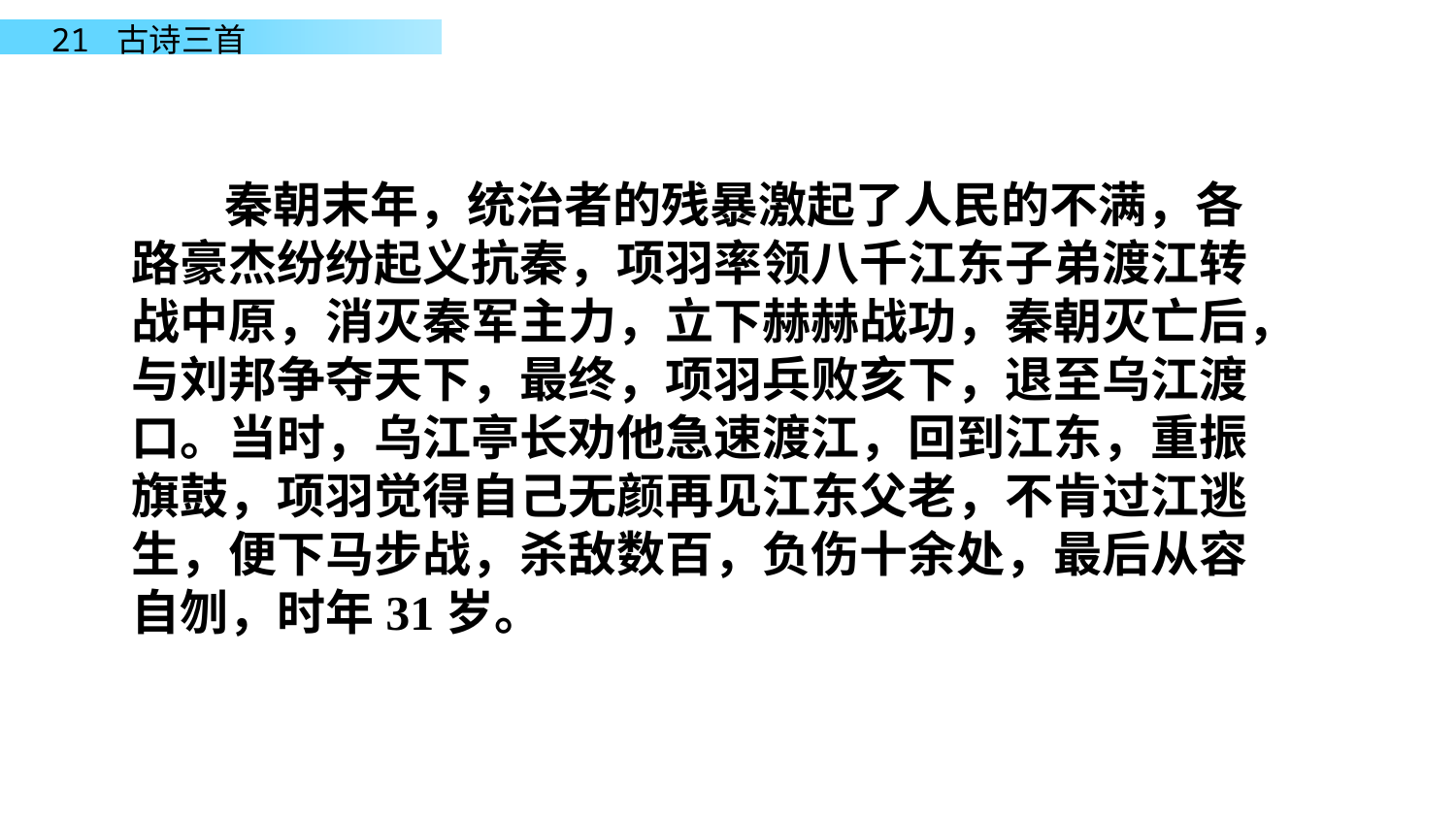

秦朝末年，统治者的残暴激起了人民的不满，各路豪杰纷纷起义抗秦，项羽率领八千江东子弟渡江转战中原，消灭秦军主力，立下赫赫战功，秦朝灭亡后，与刘邦争夺天下，最终，项羽兵败亥下，退至乌江渡口。当时，乌江亭长劝他急速渡江，回到江东，重振旗鼓，项羽觉得自己无颜再见江东父老，不肯过江逃生，便下马步战，杀敌数百，负伤十余处，最后从容自刎，时年31岁。